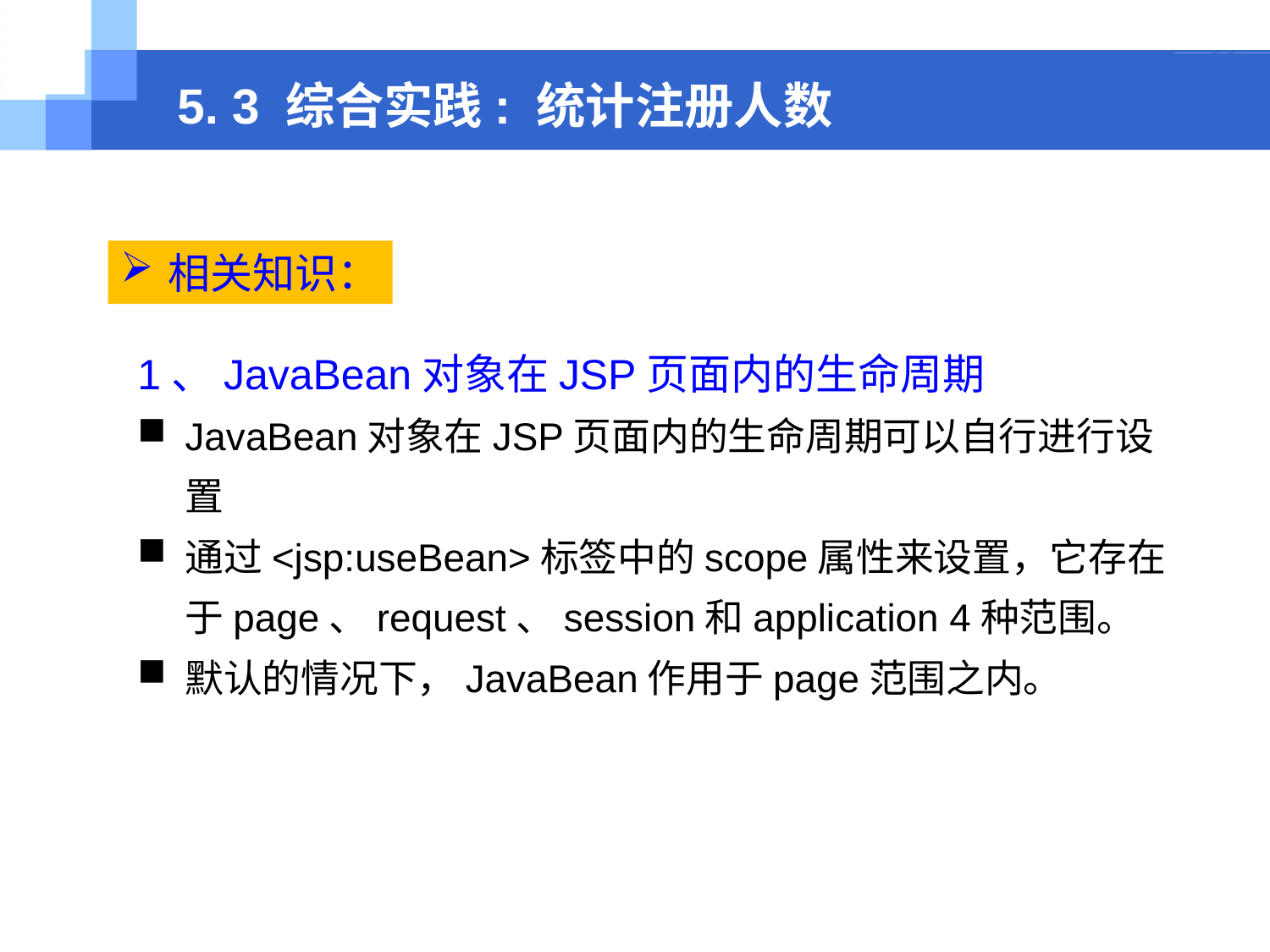

5. 3 综合实践: 统计注册人数
相关知识：
1、JavaBean对象在JSP页面内的生命周期
JavaBean对象在JSP页面内的生命周期可以自行进行设置
通过<jsp:useBean>标签中的scope属性来设置，它存在于page、request、session和application 4种范围。
默认的情况下，JavaBean作用于page范围之内。